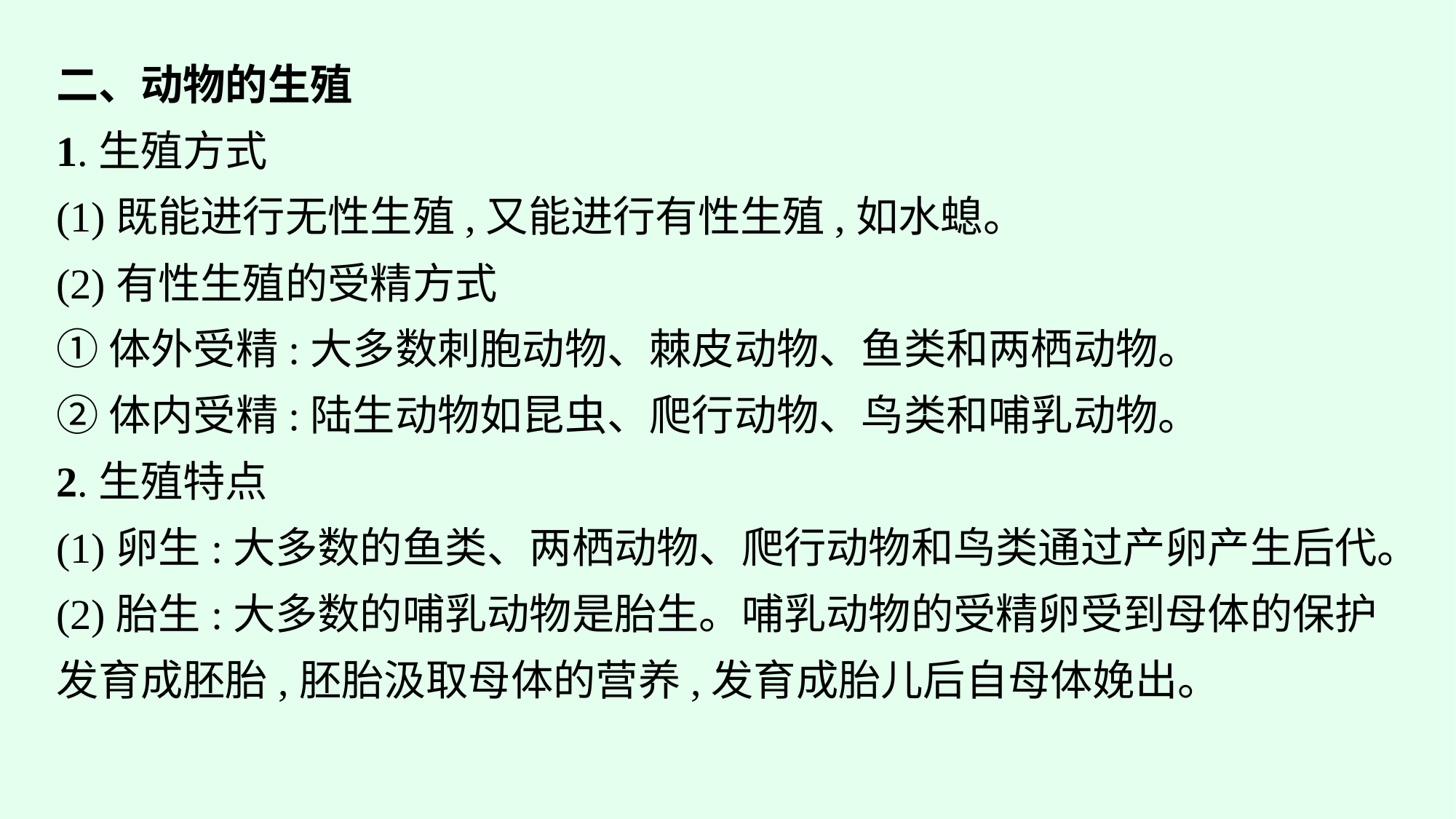

二、动物的生殖
1.生殖方式
(1)既能进行无性生殖,又能进行有性生殖,如水螅。
(2)有性生殖的受精方式
①体外受精:大多数刺胞动物、棘皮动物、鱼类和两栖动物。
②体内受精:陆生动物如昆虫、爬行动物、鸟类和哺乳动物。
2.生殖特点
(1)卵生:大多数的鱼类、两栖动物、爬行动物和鸟类通过产卵产生后代。
(2)胎生:大多数的哺乳动物是胎生。哺乳动物的受精卵受到母体的保护发育成胚胎,胚胎汲取母体的营养,发育成胎儿后自母体娩出。